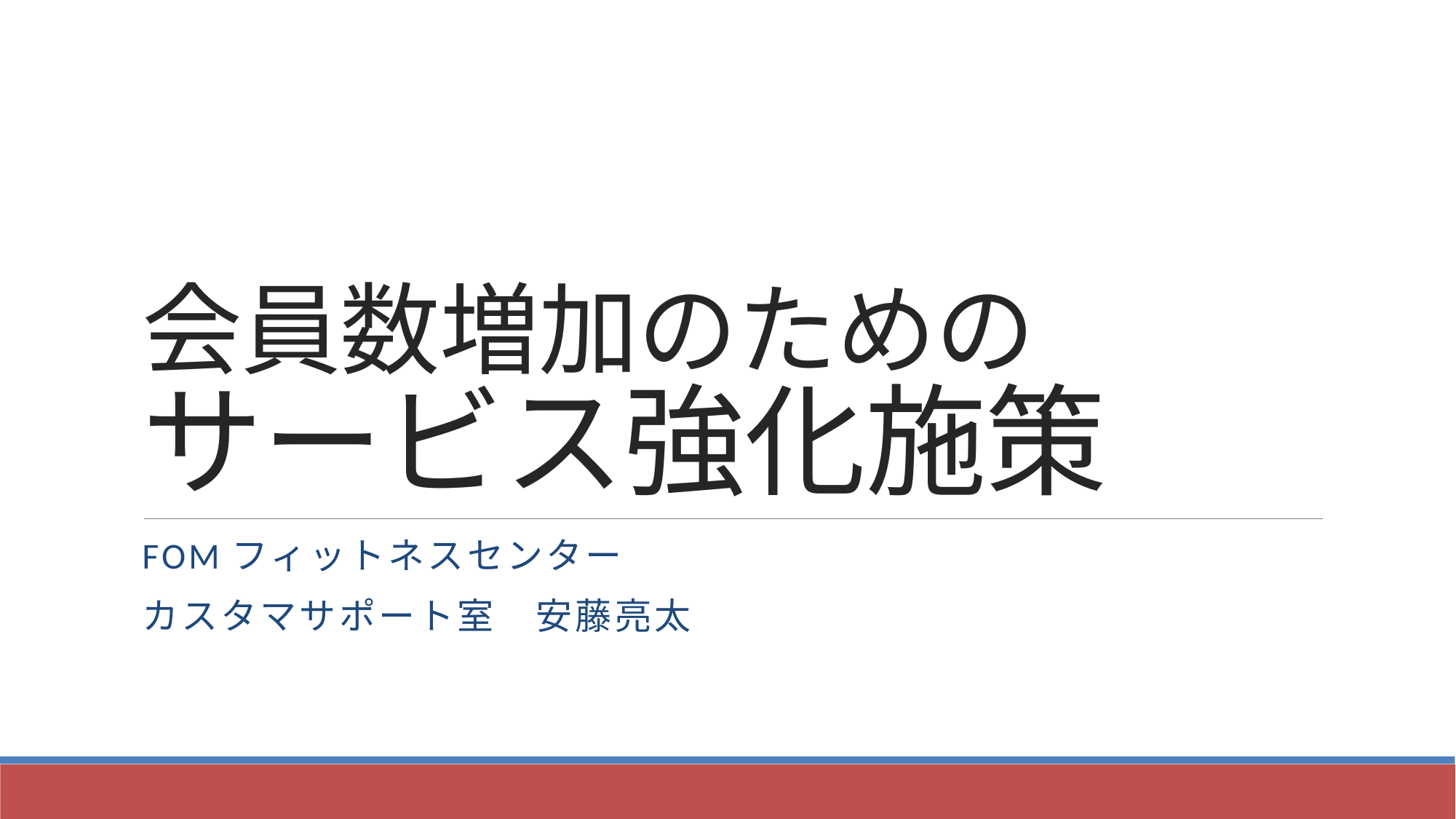

# 会員数増加のための サービス強化施策
FOMフィットネスセンター
カスタマサポート室　安藤亮太